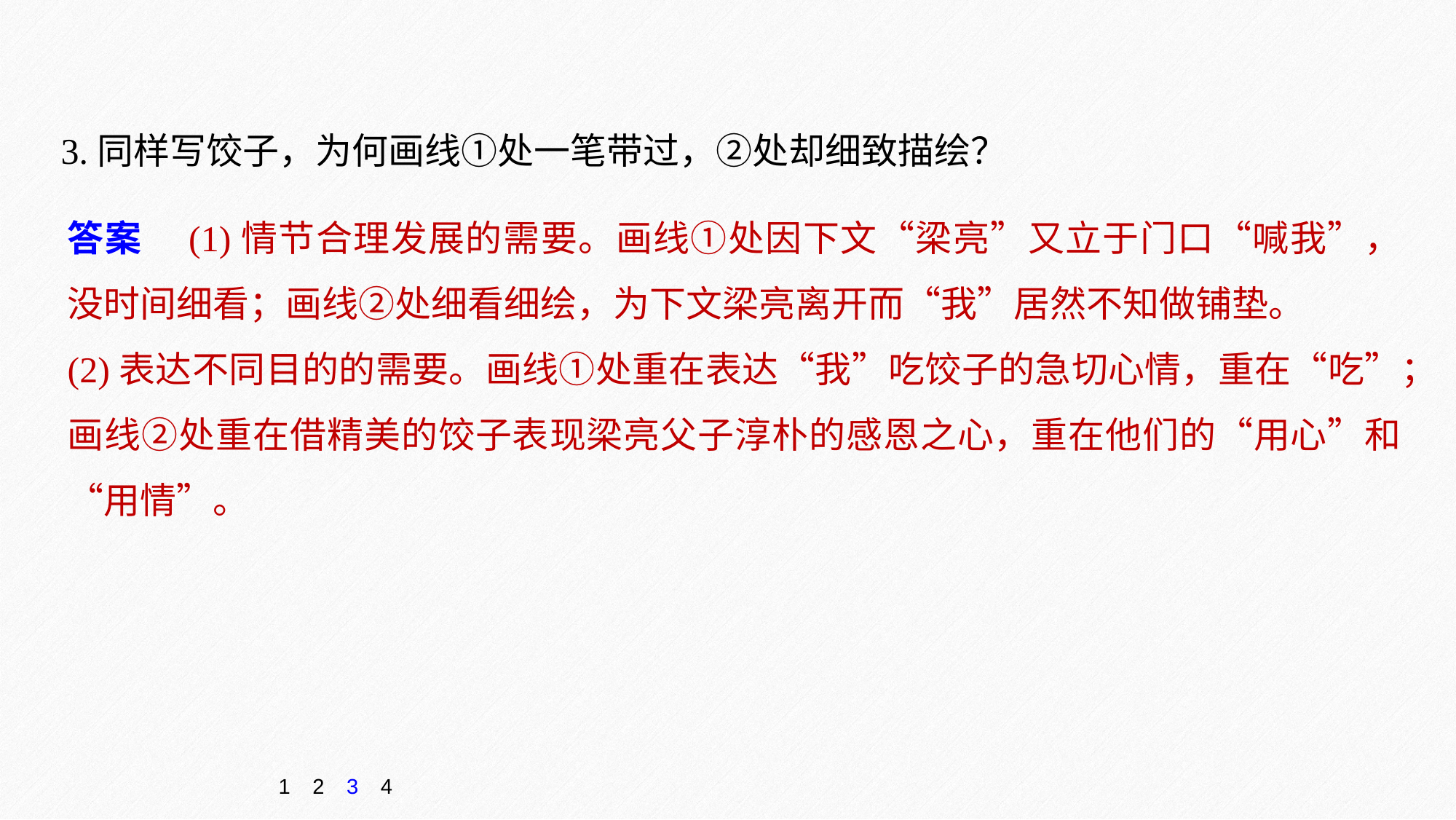

3.同样写饺子，为何画线①处一笔带过，②处却细致描绘？
答案　(1)情节合理发展的需要。画线①处因下文“梁亮”又立于门口“喊我”，没时间细看；画线②处细看细绘，为下文梁亮离开而“我”居然不知做铺垫。
(2)表达不同目的的需要。画线①处重在表达“我”吃饺子的急切心情，重在“吃”；画线②处重在借精美的饺子表现梁亮父子淳朴的感恩之心，重在他们的“用心”和“用情”。
1
2
3
4